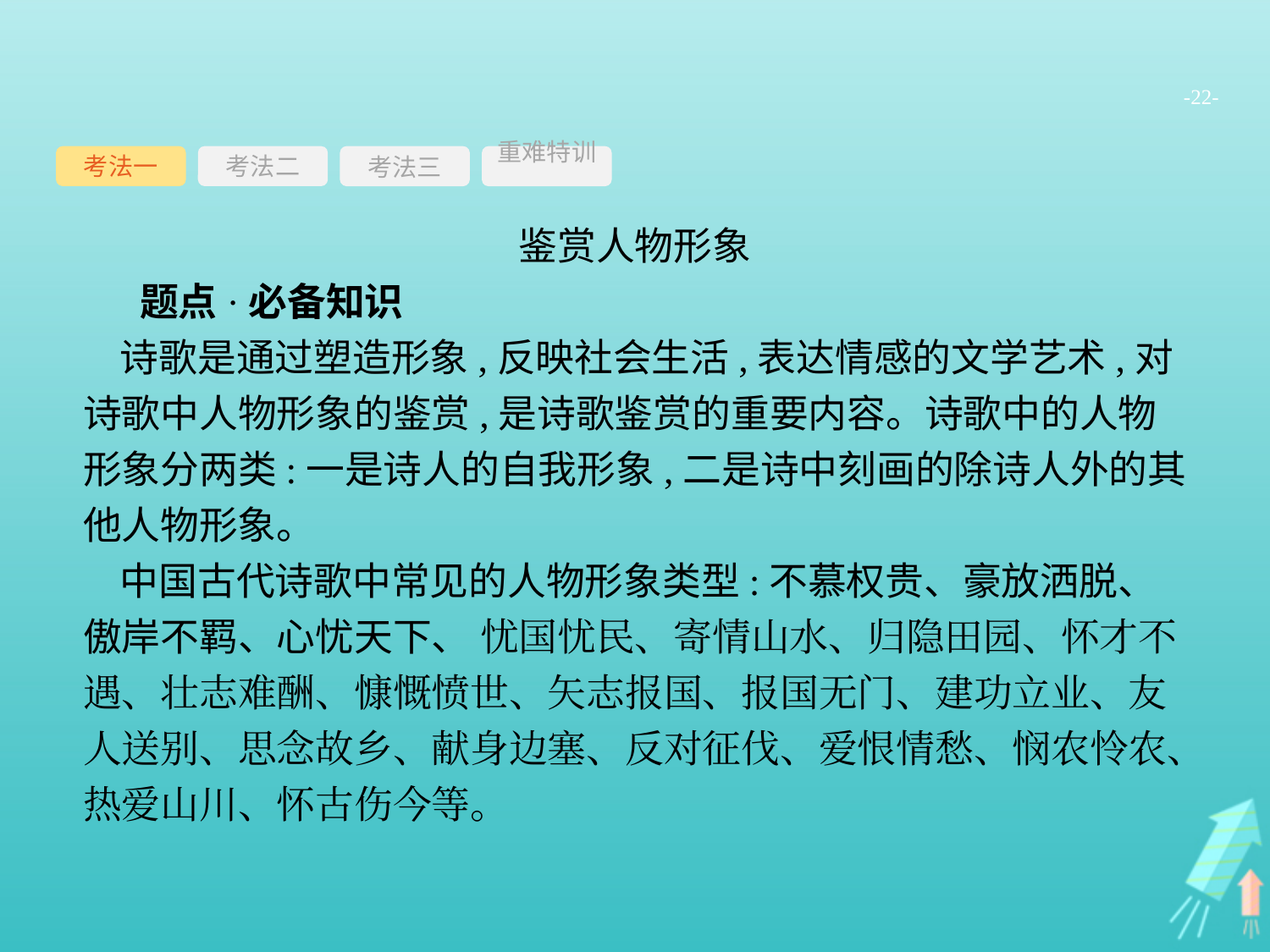

-22-
考法一
考法三
重难特训
考法二
鉴赏人物形象
题点·必备知识
诗歌是通过塑造形象,反映社会生活,表达情感的文学艺术,对诗歌中人物形象的鉴赏,是诗歌鉴赏的重要内容。诗歌中的人物形象分两类:一是诗人的自我形象,二是诗中刻画的除诗人外的其他人物形象。
中国古代诗歌中常见的人物形象类型:不慕权贵、豪放洒脱、傲岸不羁、心忧天下、 忧国忧民、寄情山水、归隐田园、怀才不遇、壮志难酬、慷慨愤世、矢志报国、报国无门、建功立业、友人送别、思念故乡、献身边塞、反对征伐、爱恨情愁、悯农怜农、热爱山川、怀古伤今等。